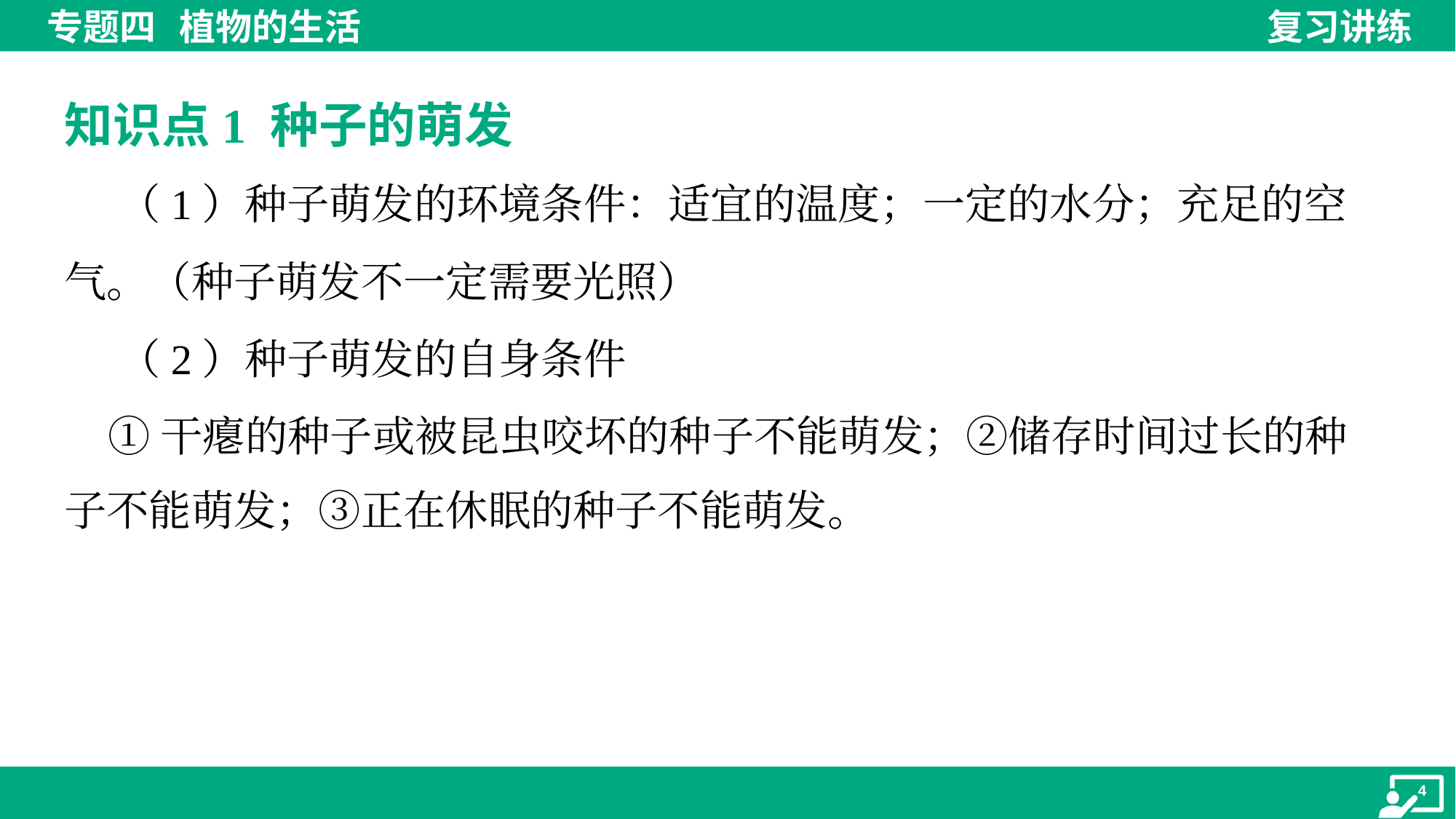

知识点1 种子的萌发
    （1）种子萌发的环境条件：适宜的温度；一定的水分；充足的空
气。（种子萌发不一定需要光照）
    （2）种子萌发的自身条件
    ①干瘪的种子或被昆虫咬坏的种子不能萌发；②储存时间过长的种
子不能萌发；③正在休眠的种子不能萌发。